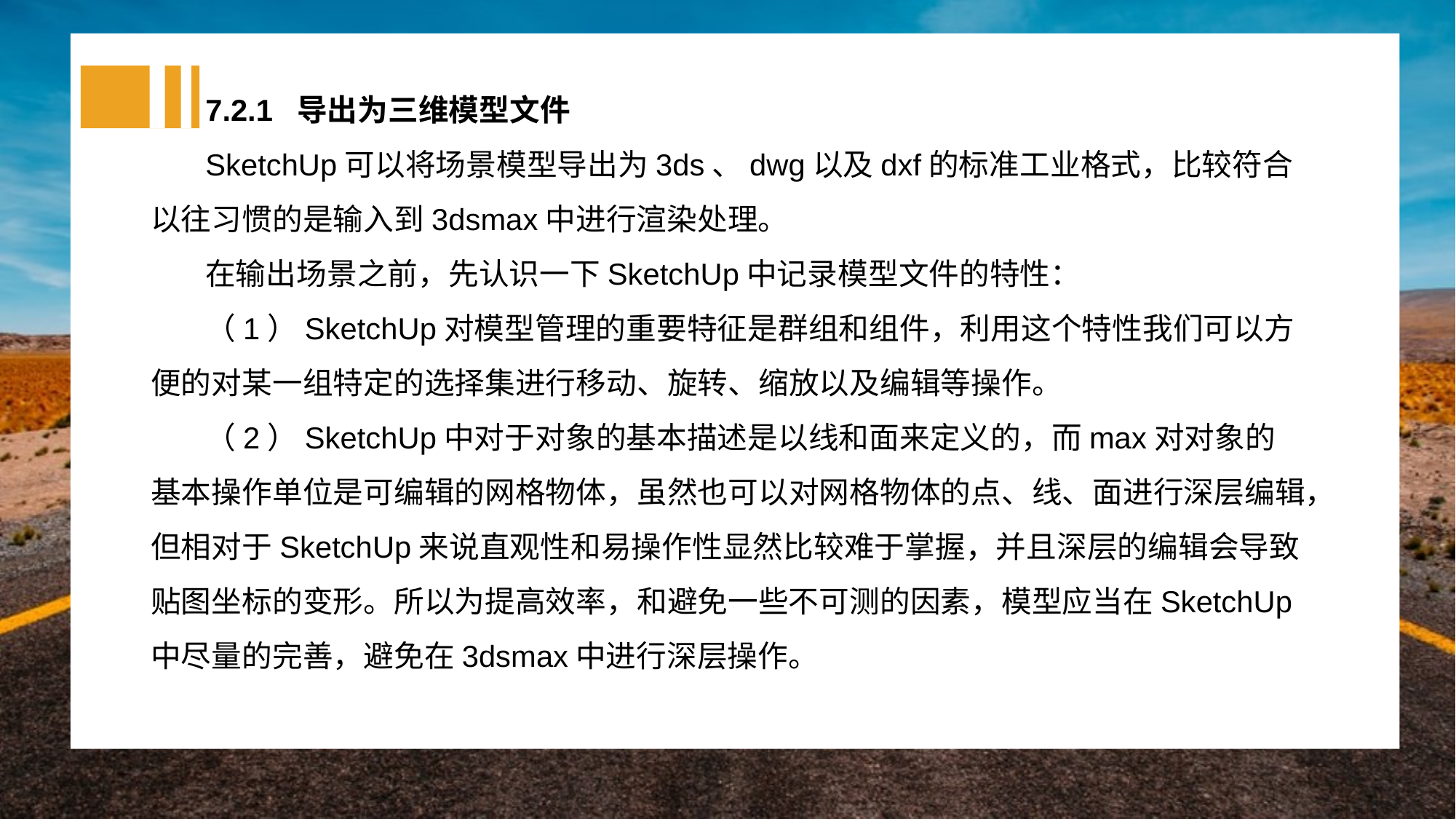

7.2.1  导出为三维模型文件
SketchUp可以将场景模型导出为3ds、dwg以及dxf的标准工业格式，比较符合以往习惯的是输入到3dsmax中进行渲染处理。
在输出场景之前，先认识一下SketchUp中记录模型文件的特性：
（1）SketchUp对模型管理的重要特征是群组和组件，利用这个特性我们可以方便的对某一组特定的选择集进行移动、旋转、缩放以及编辑等操作。
（2）SketchUp中对于对象的基本描述是以线和面来定义的，而max对对象的基本操作单位是可编辑的网格物体，虽然也可以对网格物体的点、线、面进行深层编辑，但相对于SketchUp来说直观性和易操作性显然比较难于掌握，并且深层的编辑会导致贴图坐标的变形。所以为提高效率，和避免一些不可测的因素，模型应当在SketchUp中尽量的完善，避免在3dsmax中进行深层操作。